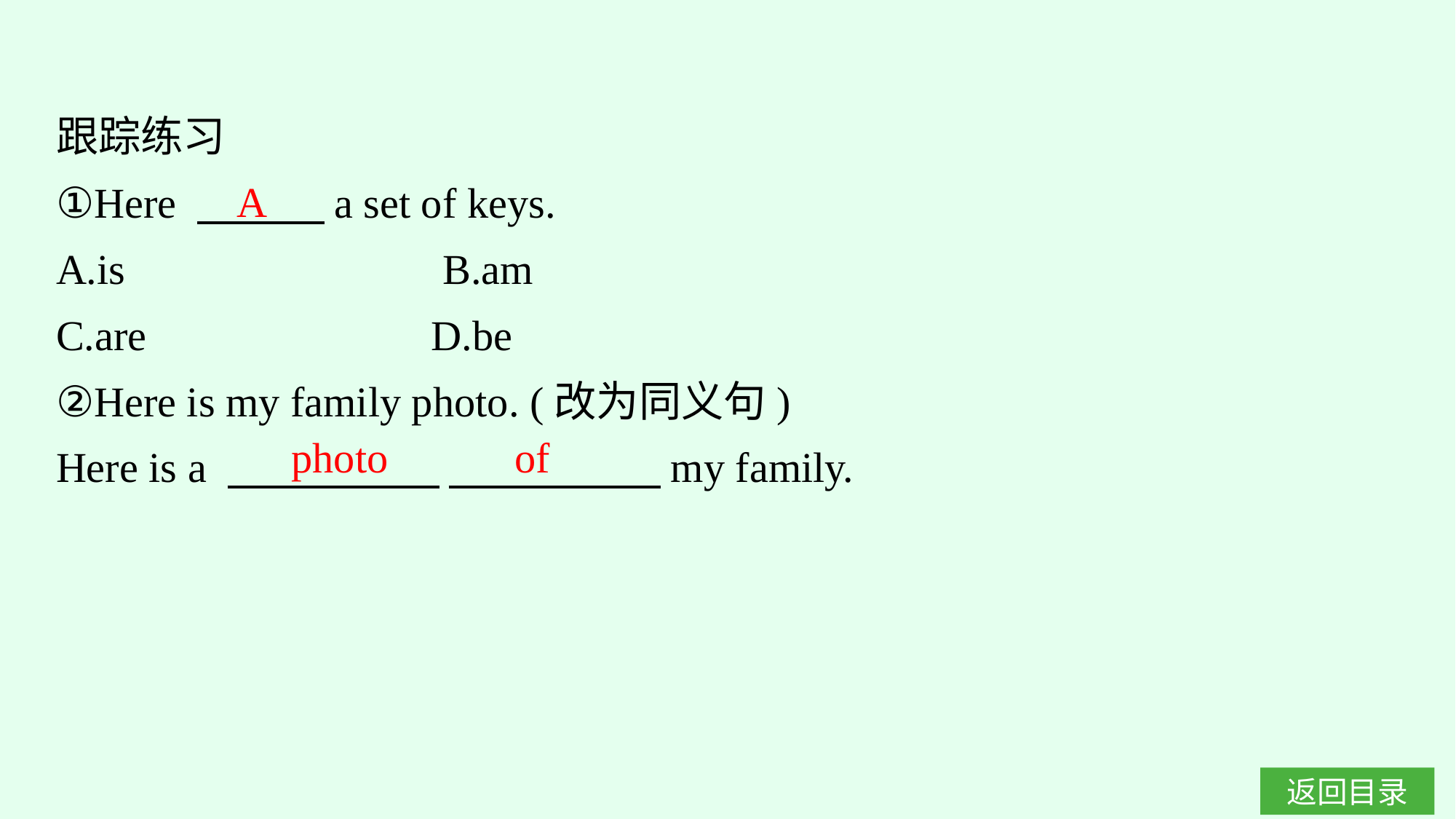

跟踪练习
①Here 　　　a set of keys.
A.is　　　　　　　B.am
C.are			D.be
②Here is my family photo. (改为同义句)
Here is a 　　　　　 　　　　　my family.
A
photo            of